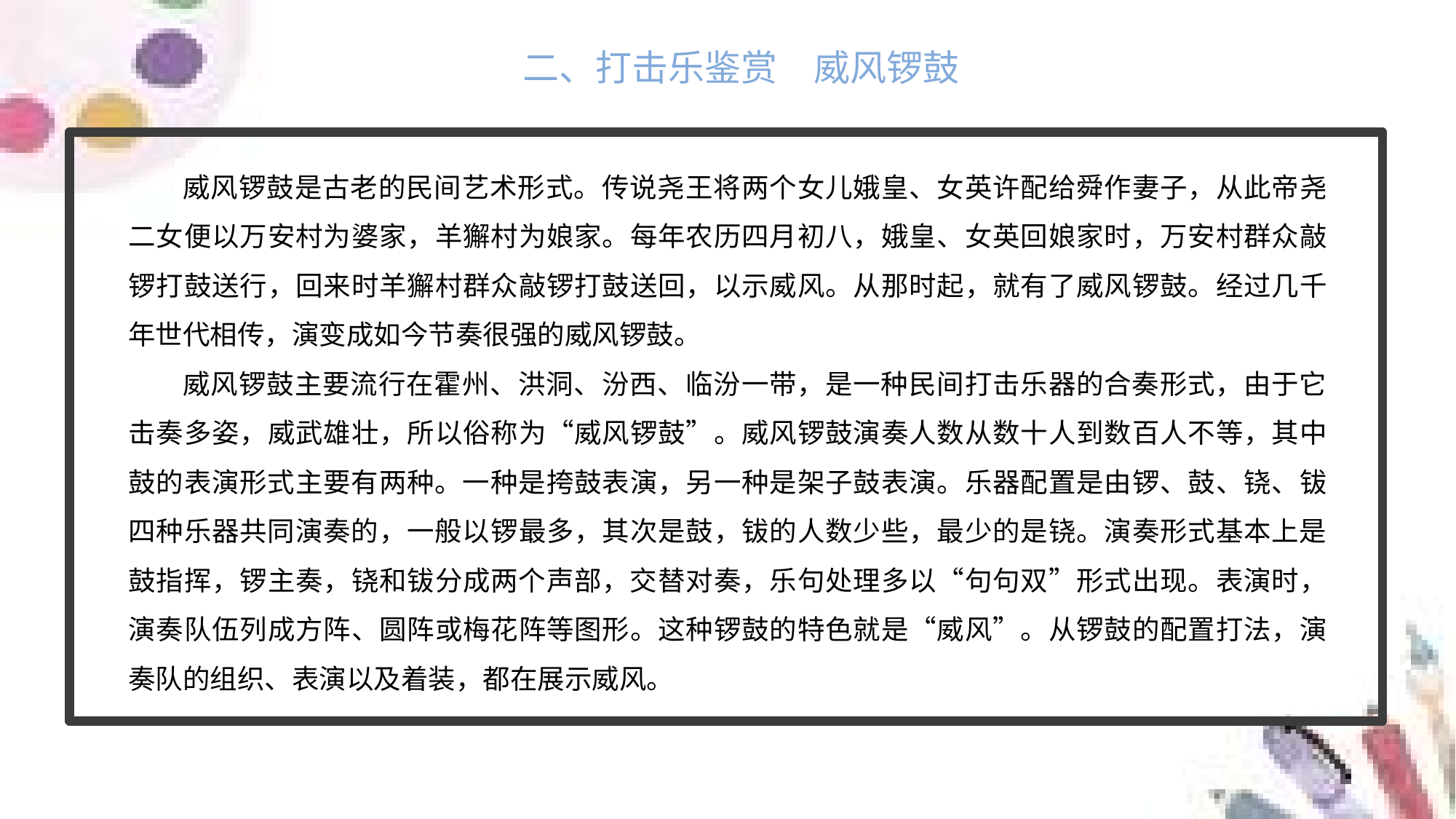

二、打击乐鉴赏　威风锣鼓

威风锣鼓是古老的民间艺术形式。传说尧王将两个女儿娥皇、女英许配给舜作妻子，从此帝尧二女便以万安村为婆家，羊獬村为娘家。每年农历四月初八，娥皇、女英回娘家时，万安村群众敲锣打鼓送行，回来时羊獬村群众敲锣打鼓送回，以示威风。从那时起，就有了威风锣鼓。经过几千年世代相传，演变成如今节奏很强的威风锣鼓。
威风锣鼓主要流行在霍州、洪洞、汾西、临汾一带，是一种民间打击乐器的合奏形式，由于它击奏多姿，威武雄壮，所以俗称为“威风锣鼓”。威风锣鼓演奏人数从数十人到数百人不等，其中鼓的表演形式主要有两种。一种是挎鼓表演，另一种是架子鼓表演。乐器配置是由锣、鼓、铙、钹四种乐器共同演奏的，一般以锣最多，其次是鼓，钹的人数少些，最少的是铙。演奏形式基本上是鼓指挥，锣主奏，铙和钹分成两个声部，交替对奏，乐句处理多以“句句双”形式出现。表演时，演奏队伍列成方阵、圆阵或梅花阵等图形。这种锣鼓的特色就是“威风”。从锣鼓的配置打法，演奏队的组织、表演以及着装，都在展示威风。
28